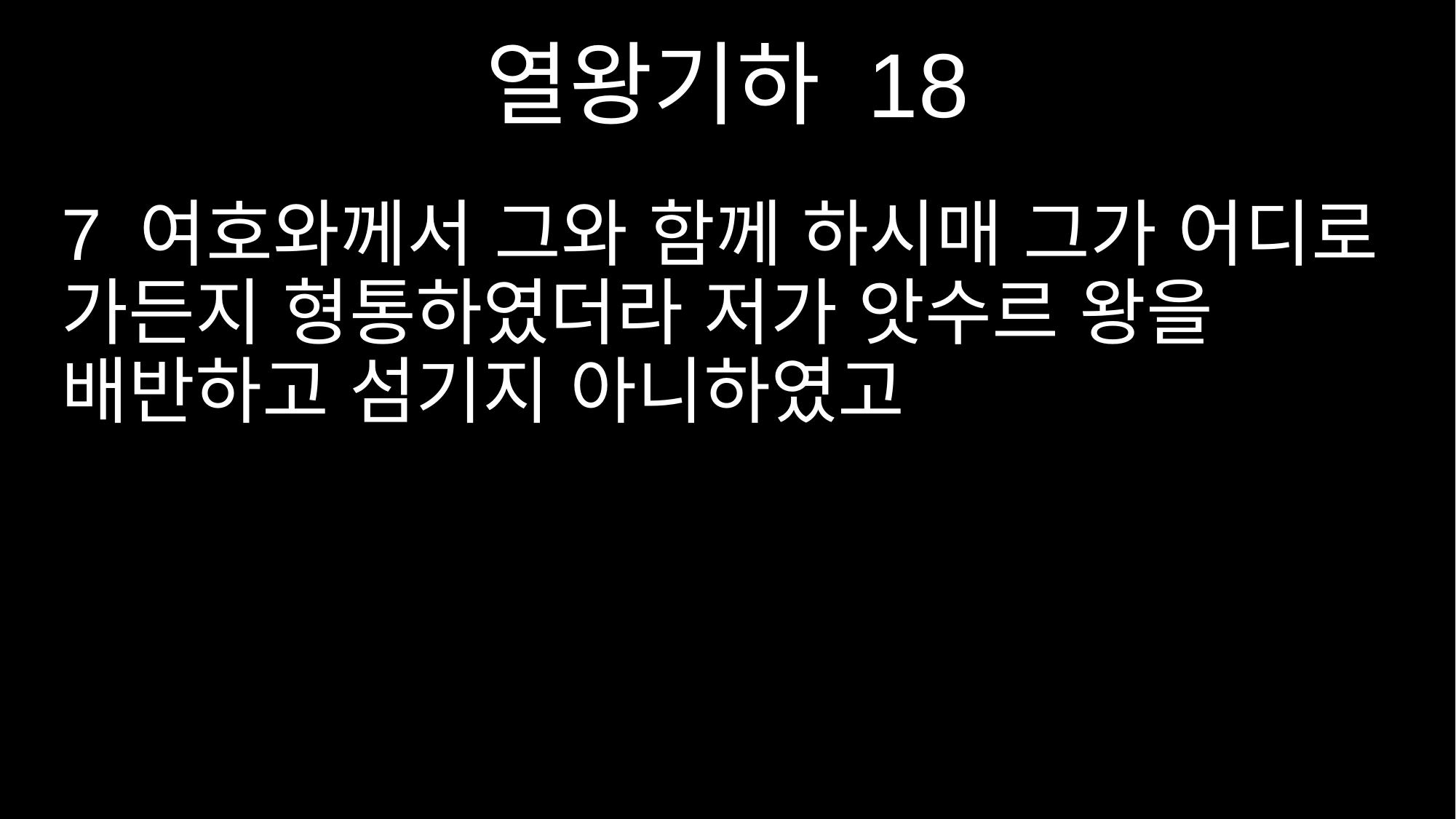

열왕기하 18
7 여호와께서 그와 함께 하시매 그가 어디로 가든지 형통하였더라 저가 앗수르 왕을 배반하고 섬기지 아니하였고